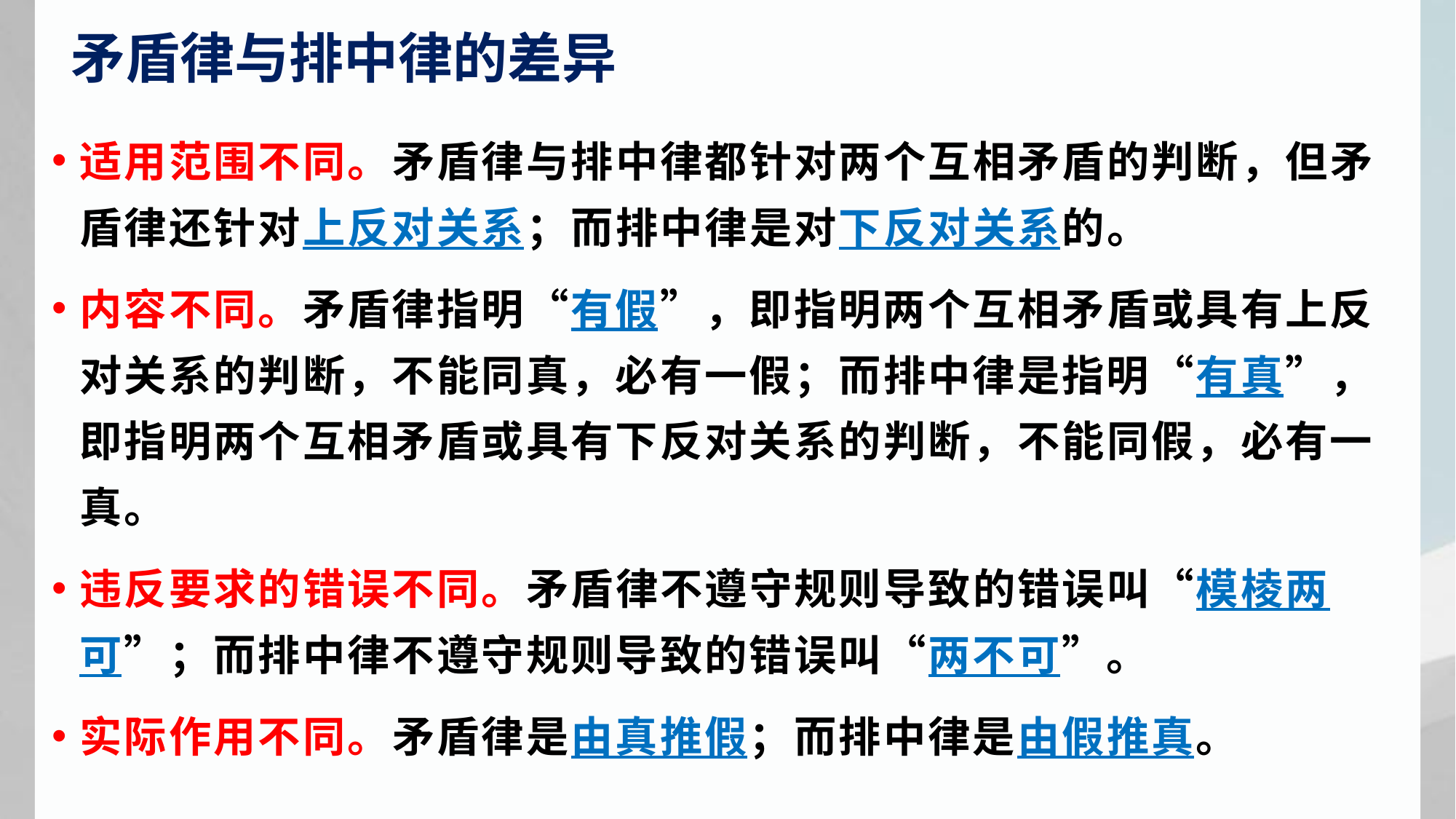

矛盾律与排中律的差异
适用范围不同。矛盾律与排中律都针对两个互相矛盾的判断，但矛盾律还针对上反对关系；而排中律是对下反对关系的。
内容不同。矛盾律指明“有假”，即指明两个互相矛盾或具有上反对关系的判断，不能同真，必有一假；而排中律是指明“有真”，即指明两个互相矛盾或具有下反对关系的判断，不能同假，必有一真。
违反要求的错误不同。矛盾律不遵守规则导致的错误叫“模棱两可”；而排中律不遵守规则导致的错误叫“两不可”。
实际作用不同。矛盾律是由真推假；而排中律是由假推真。